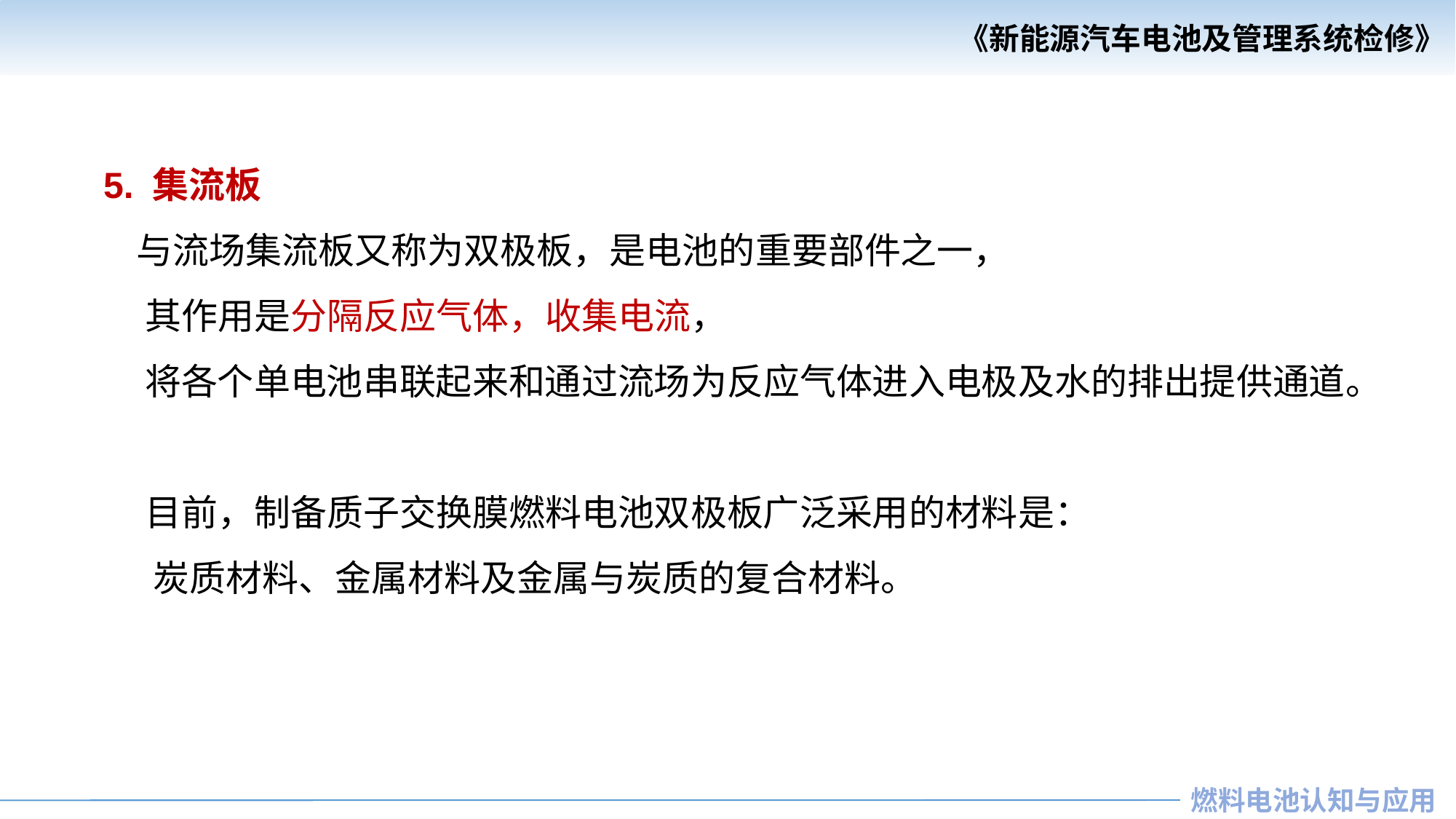

5. 集流板
   与流场集流板又称为双极板，是电池的重要部件之一，
    其作用是分隔反应气体，收集电流，
    将各个单电池串联起来和通过流场为反应气体进入电极及水的排出提供通道。
    目前，制备质子交换膜燃料电池双极板广泛采用的材料是：
     炭质材料、金属材料及金属与炭质的复合材料。